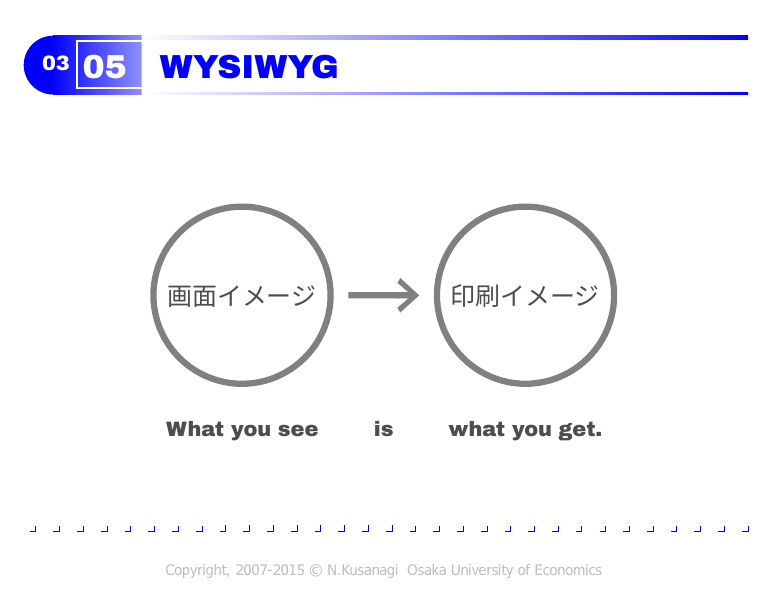

# 05   WYSIWYG
画面イメージ
印刷イメージ

What you see
is
what you get.